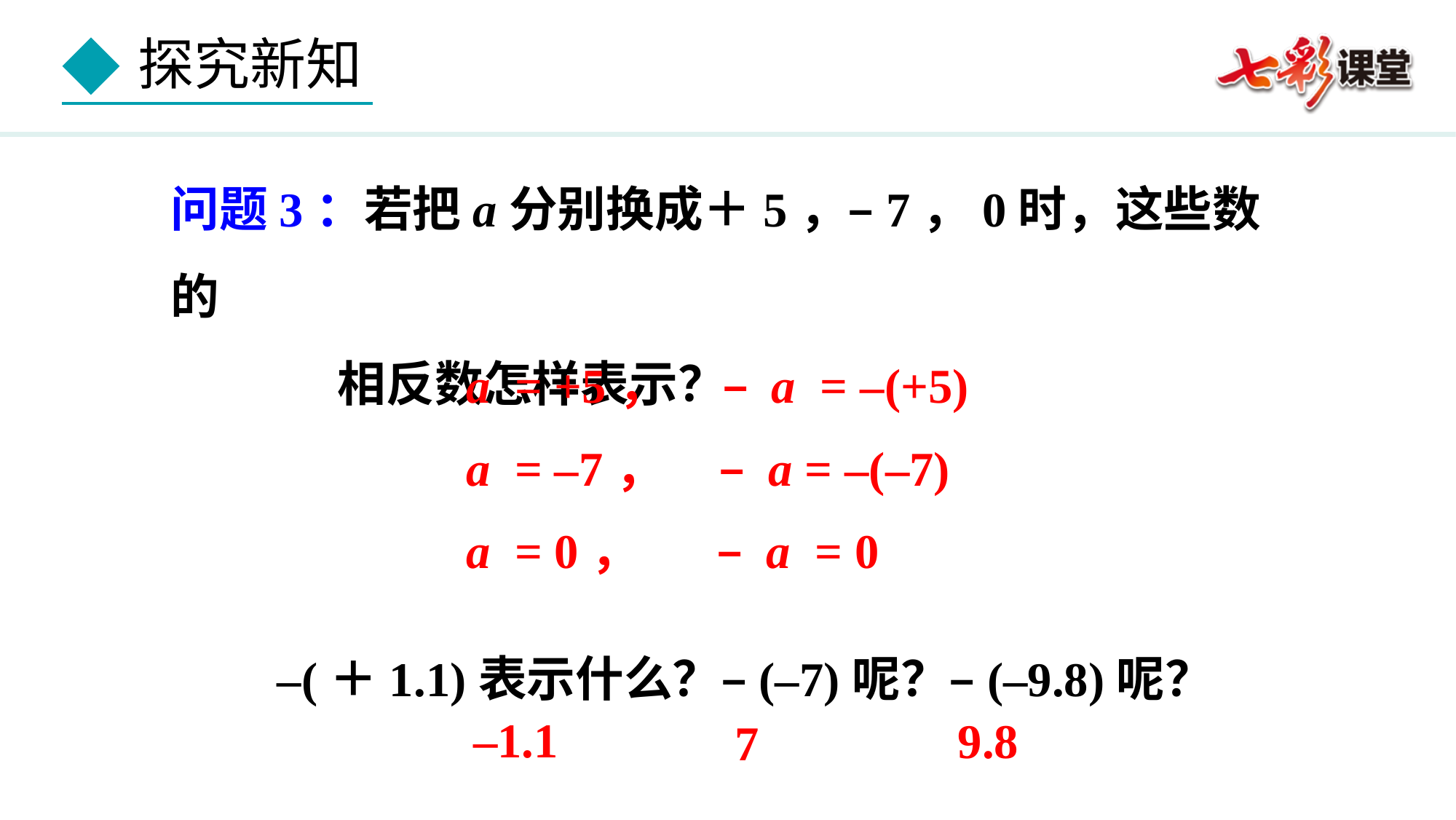

问题3：若把a分别换成＋5，–7，0时，这些数的
              相反数怎样表示？
a  = +5，     – a  = –(+5)
a  = –7，     – a = –(–7)
a  = 0，       – a  = 0
–(＋1.1)表示什么？–(–7)呢？–(–9.8)呢？
–1.1
9.8
7